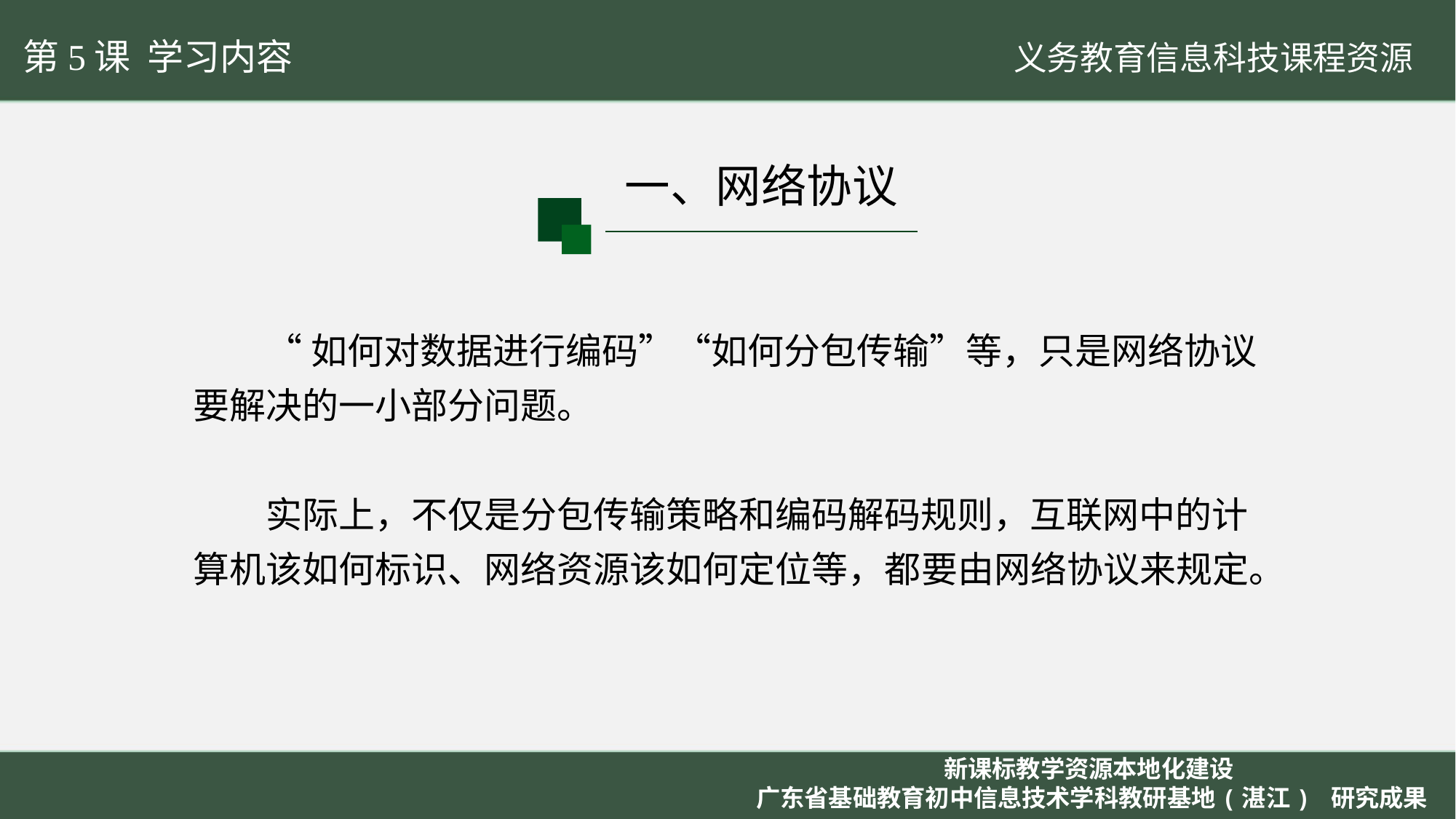

第5课  学习内容
一、网络协议

“如何对数据进行编码”“如何分包传输”等，只是网络协议要解决的一小部分问题。

实际上，不仅是分包传输策略和编码解码规则，互联网中的计算机该如何标识、网络资源该如何定位等，都要由网络协议来规定。
新课标教学资源本地化建设
广东省基础教育初中信息技术学科教研基地(湛江) 研究成果